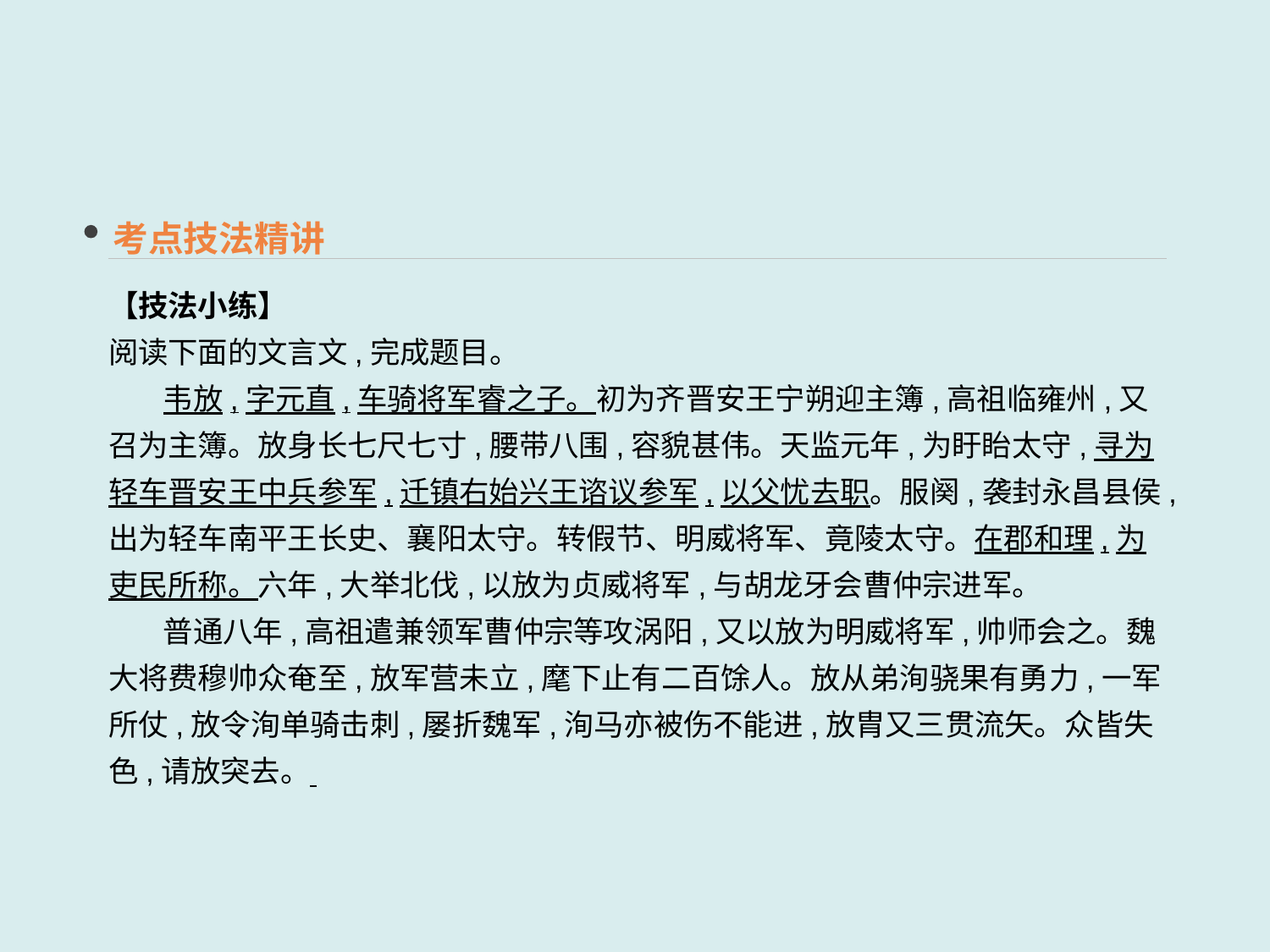

考点技法精讲

【技法小练】
阅读下面的文言文,完成题目。
       韦放,字元直,车骑将军睿之子。初为齐晋安王宁朔迎主簿,高祖临雍州,又召为主簿。放身长七尺七寸,腰带八围,容貌甚伟。天监元年,为盱眙太守,寻为轻车晋安王中兵参军,迁镇右始兴王谘议参军,以父忧去职。服阕,袭封永昌县侯,出为轻车南平王长史、襄阳太守。转假节、明威将军、竟陵太守。在郡和理,为吏民所称。六年,大举北伐,以放为贞威将军,与胡龙牙会曹仲宗进军。
       普通八年,高祖遣兼领军曹仲宗等攻涡阳,又以放为明威将军,帅师会之。魏大将费穆帅众奄至,放军营未立,麾下止有二百馀人。放从弟洵骁果有勇力,一军所仗,放令洵单骑击刺,屡折魏军,洵马亦被伤不能进,放胄又三贯流矢。众皆失色,请放突去。